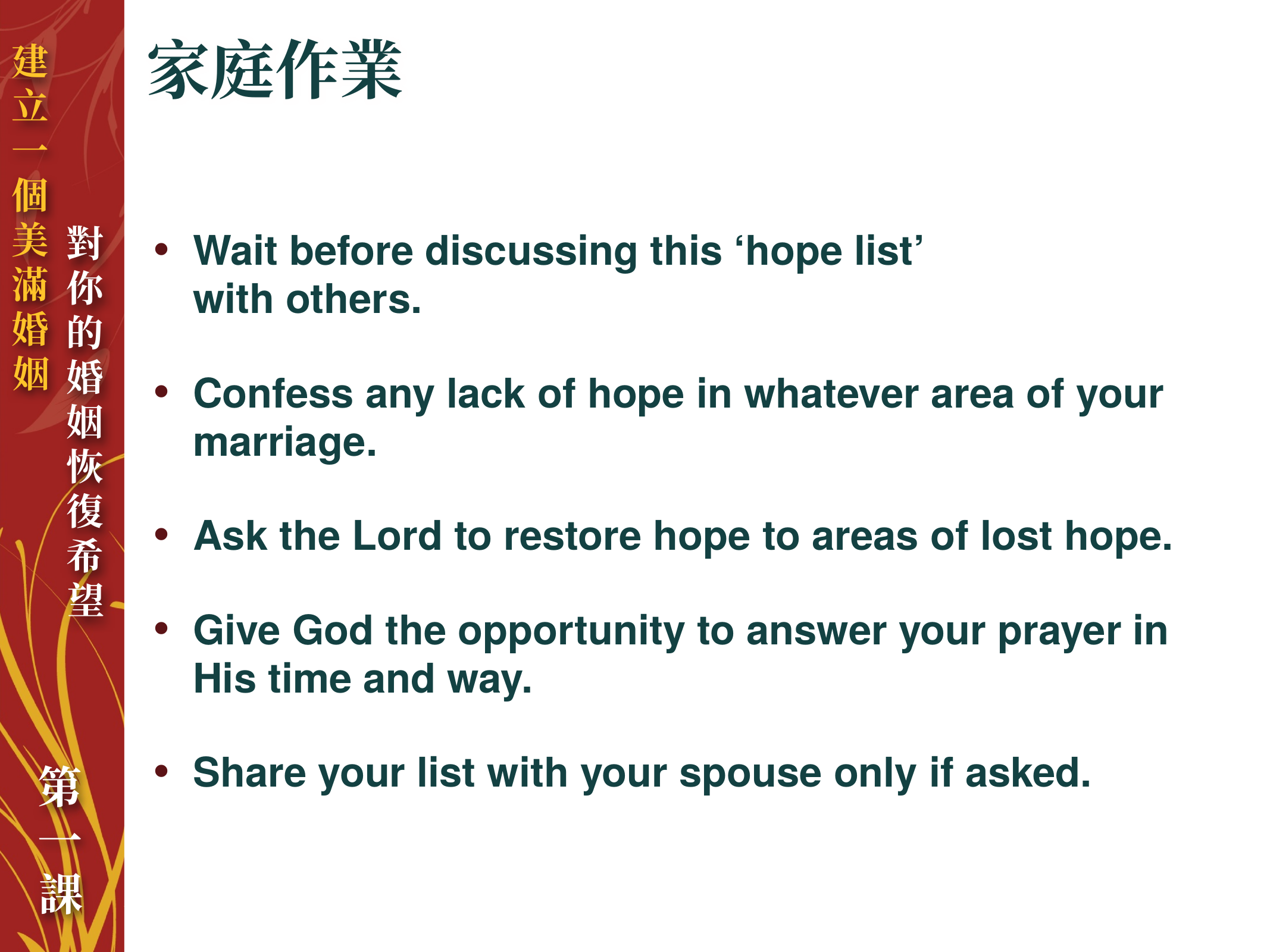

# 家庭作業
Wait before discussing this ‘hope list’
with others.
Confess any lack of hope in whatever area of your marriage.
Ask the Lord to restore hope to areas of lost hope.
Give God the opportunity to answer your prayer in His time and way.
Share your list with your spouse only if asked.